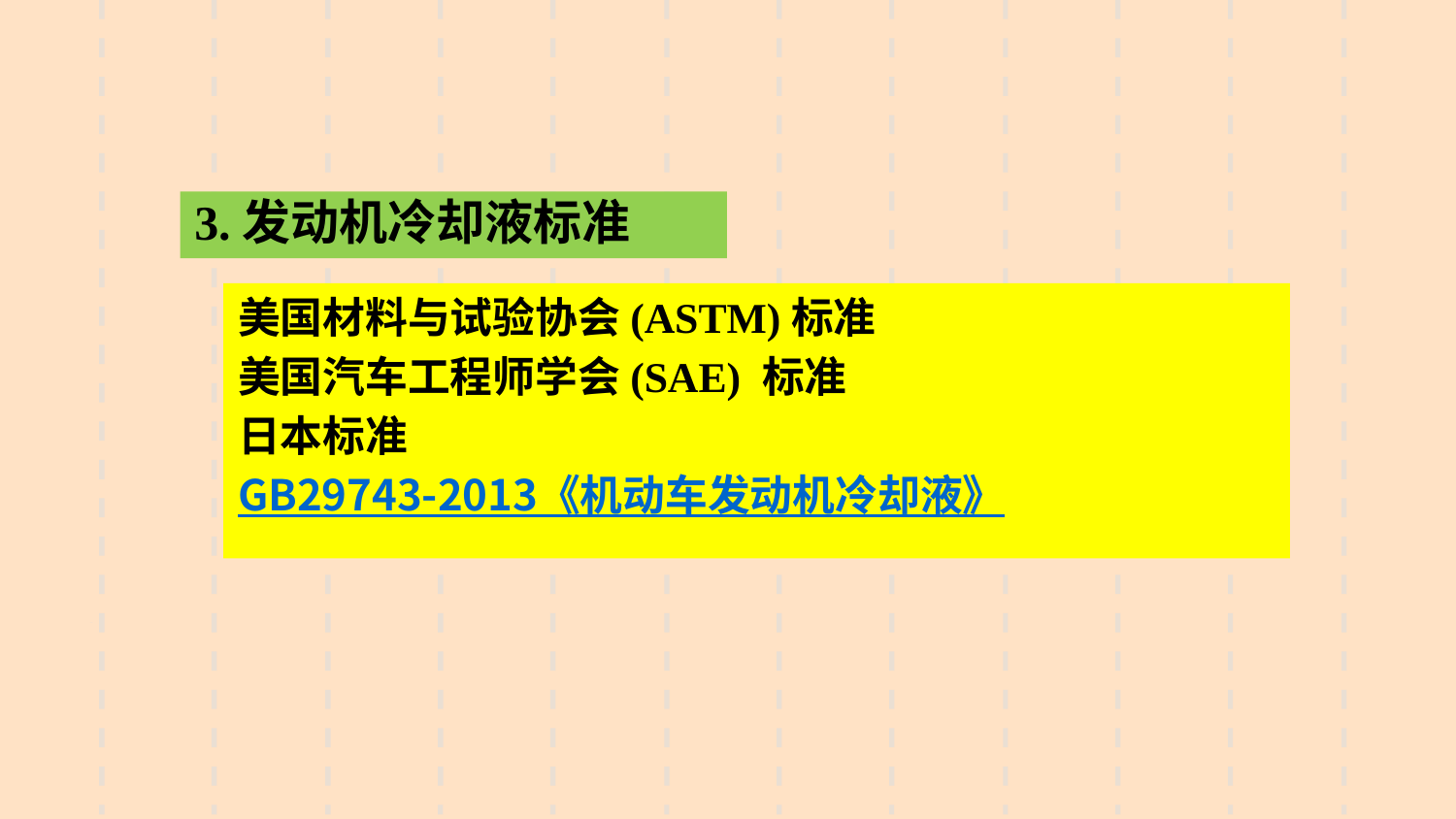

3.发动机冷却液标准
美国材料与试验协会(ASTM)标准
美国汽车工程师学会(SAE) 标准
日本标准
GB29743-2013《机动车发动机冷却液》